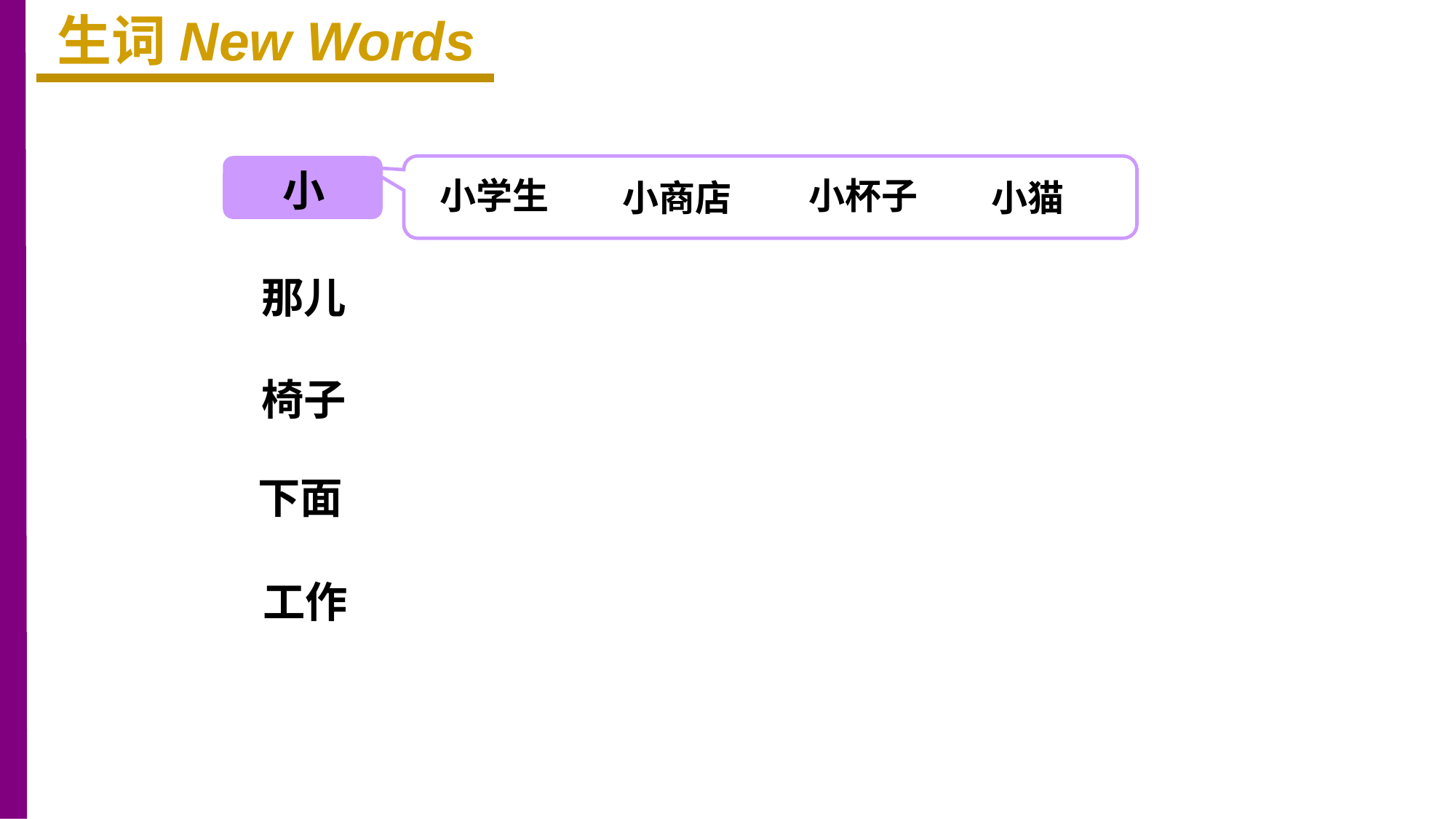

生词New Words

小
小学生
小杯子
小商店
小猫
那儿
椅子
下面
工作